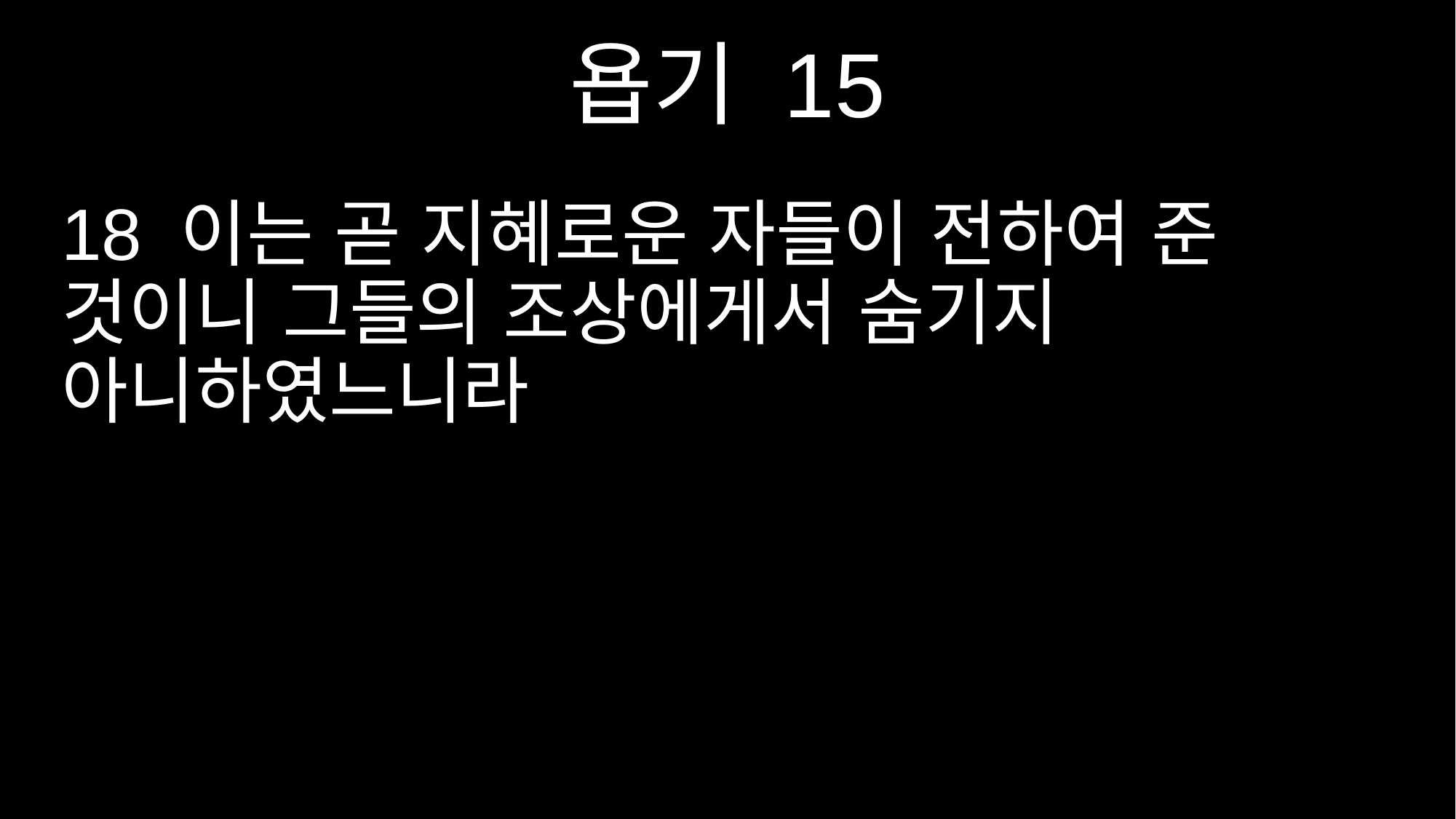

욥기 15
18 이는 곧 지혜로운 자들이 전하여 준 것이니 그들의 조상에게서 숨기지 아니하였느니라